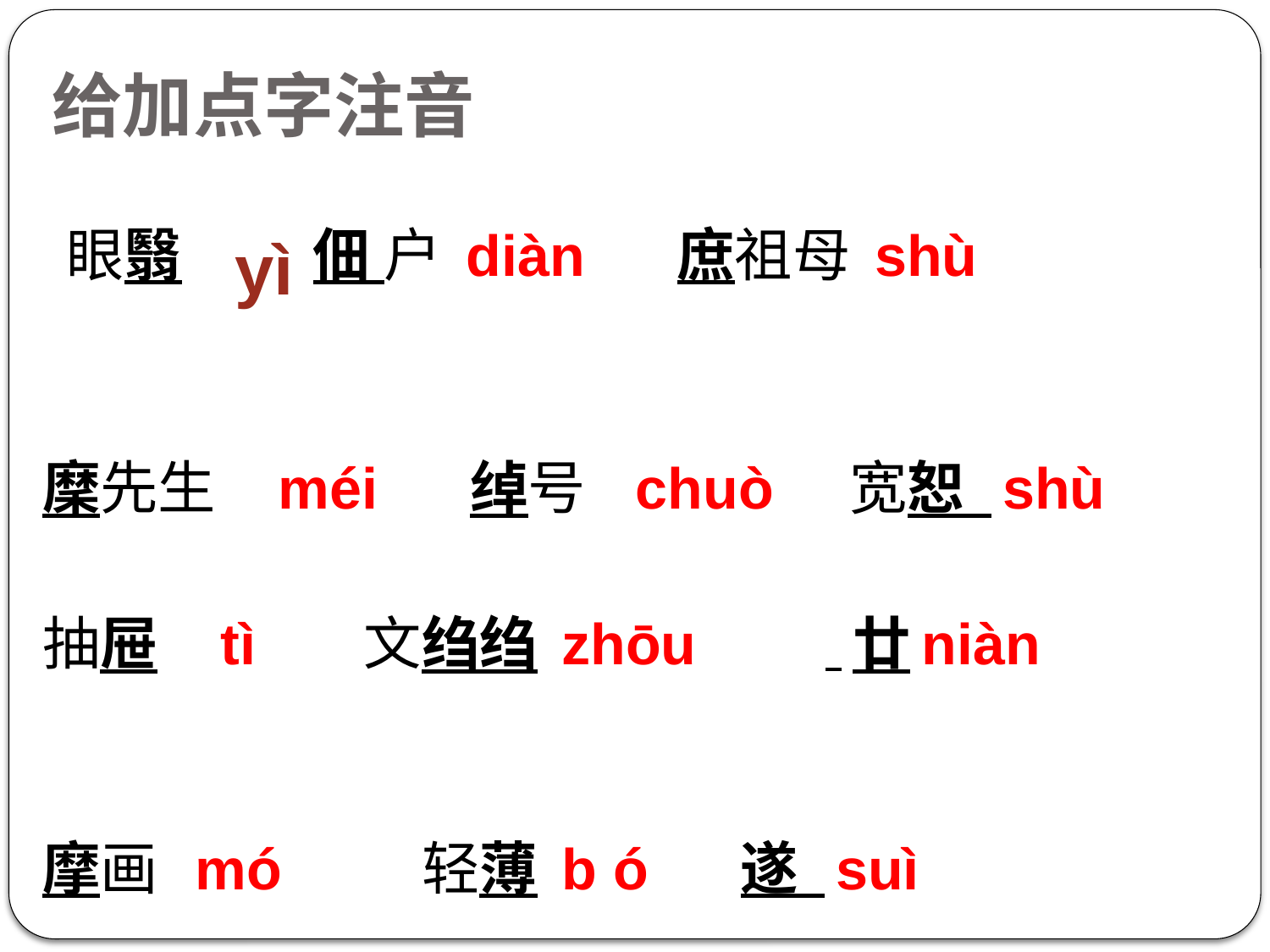

# 给加点字注音

 眼翳          佃 户 diàn     庶祖母 shù

穈先生    méi     绰号   chuò    宽恕  shù

抽屉    tì      文绉绉 zhōu         廿niàn

摩画  mó        轻薄 b ó     遂  suì

yì